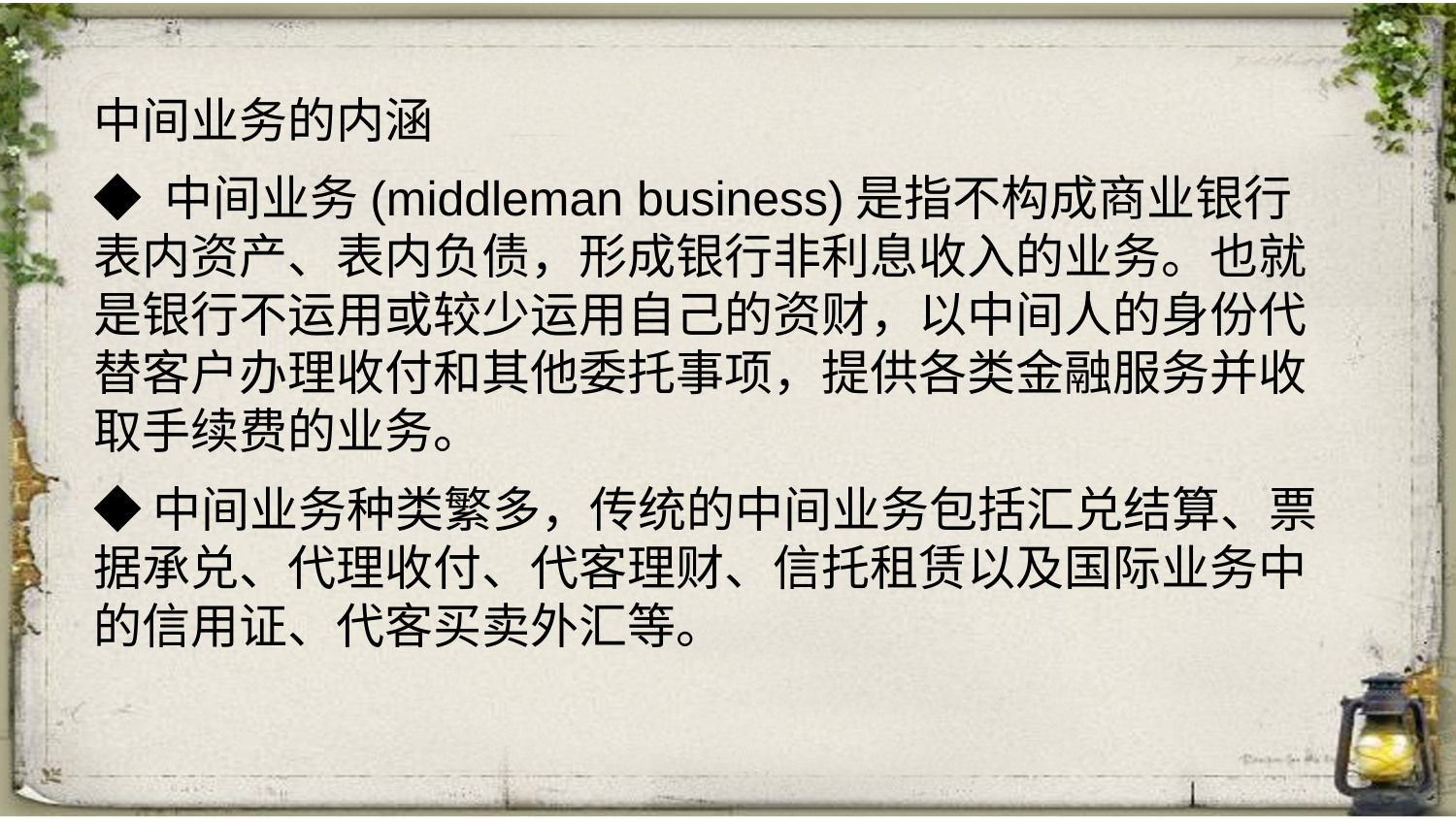

中间业务的内涵
◆ 中间业务(middleman business)是指不构成商业银行表内资产、表内负债，形成银行非利息收入的业务。也就是银行不运用或较少运用自己的资财，以中间人的身份代替客户办理收付和其他委托事项，提供各类金融服务并收取手续费的业务。
◆中间业务种类繁多，传统的中间业务包括汇兑结算、票据承兑、代理收付、代客理财、信托租赁以及国际业务中的信用证、代客买卖外汇等。